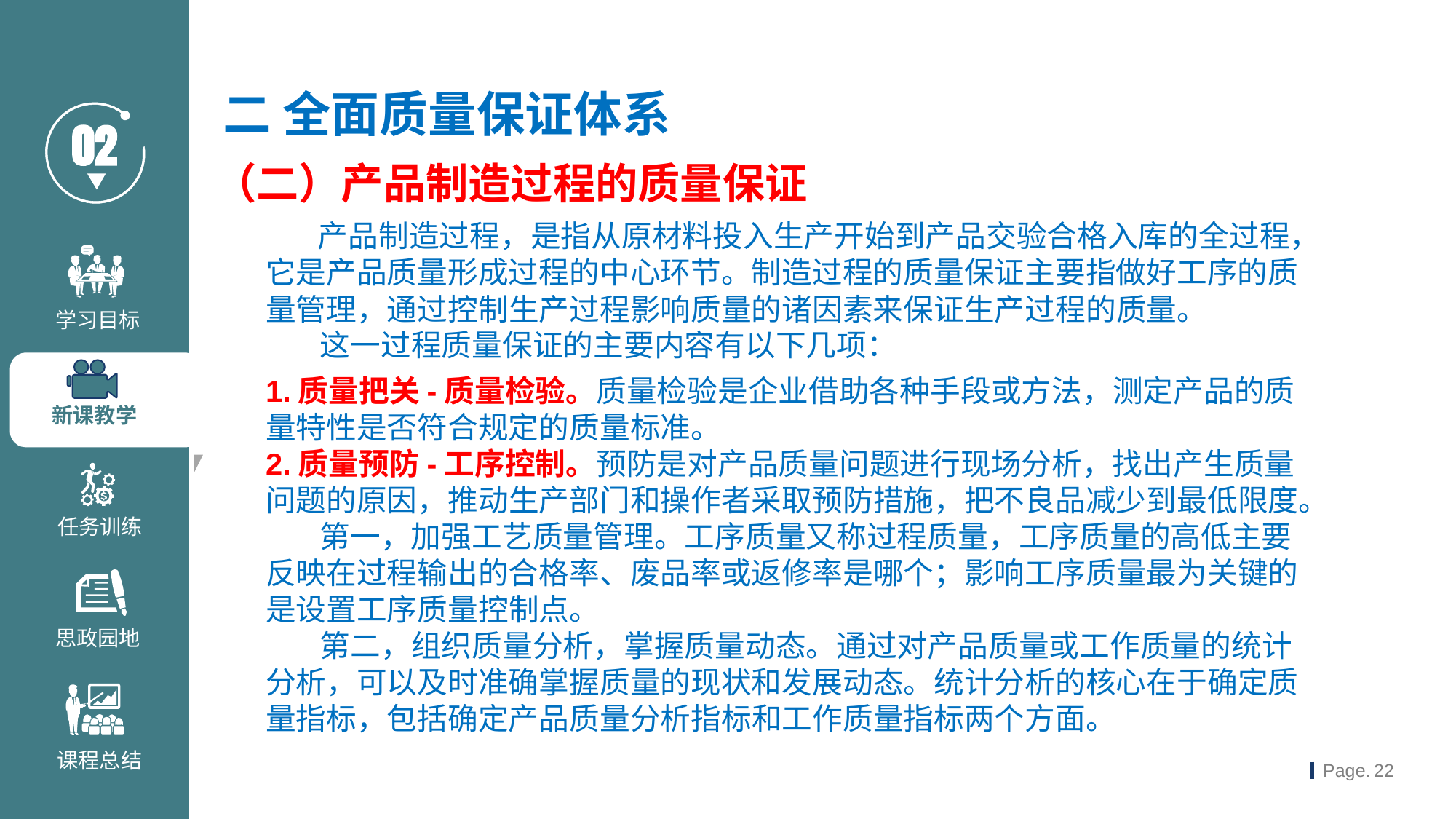

二 全面质量保证体系
（二）产品制造过程的质量保证
       产品制造过程，是指从原材料投入生产开始到产品交验合格入库的全过程，它是产品质量形成过程的中心环节。制造过程的质量保证主要指做好工序的质量管理，通过控制生产过程影响质量的诸因素来保证生产过程的质量。
       这一过程质量保证的主要内容有以下几项：
1.质量把关-质量检验。质量检验是企业借助各种手段或方法，测定产品的质量特性是否符合规定的质量标准。
2.质量预防-工序控制。预防是对产品质量问题进行现场分析，找出产生质量问题的原因，推动生产部门和操作者采取预防措施，把不良品减少到最低限度。
       第一，加强工艺质量管理。工序质量又称过程质量，工序质量的高低主要反映在过程输出的合格率、废品率或返修率是哪个；影响工序质量最为关键的是设置工序质量控制点。
       第二，组织质量分析，掌握质量动态。通过对产品质量或工作质量的统计分析，可以及时准确掌握质量的现状和发展动态。统计分析的核心在于确定质量指标，包括确定产品质量分析指标和工作质量指标两个方面。